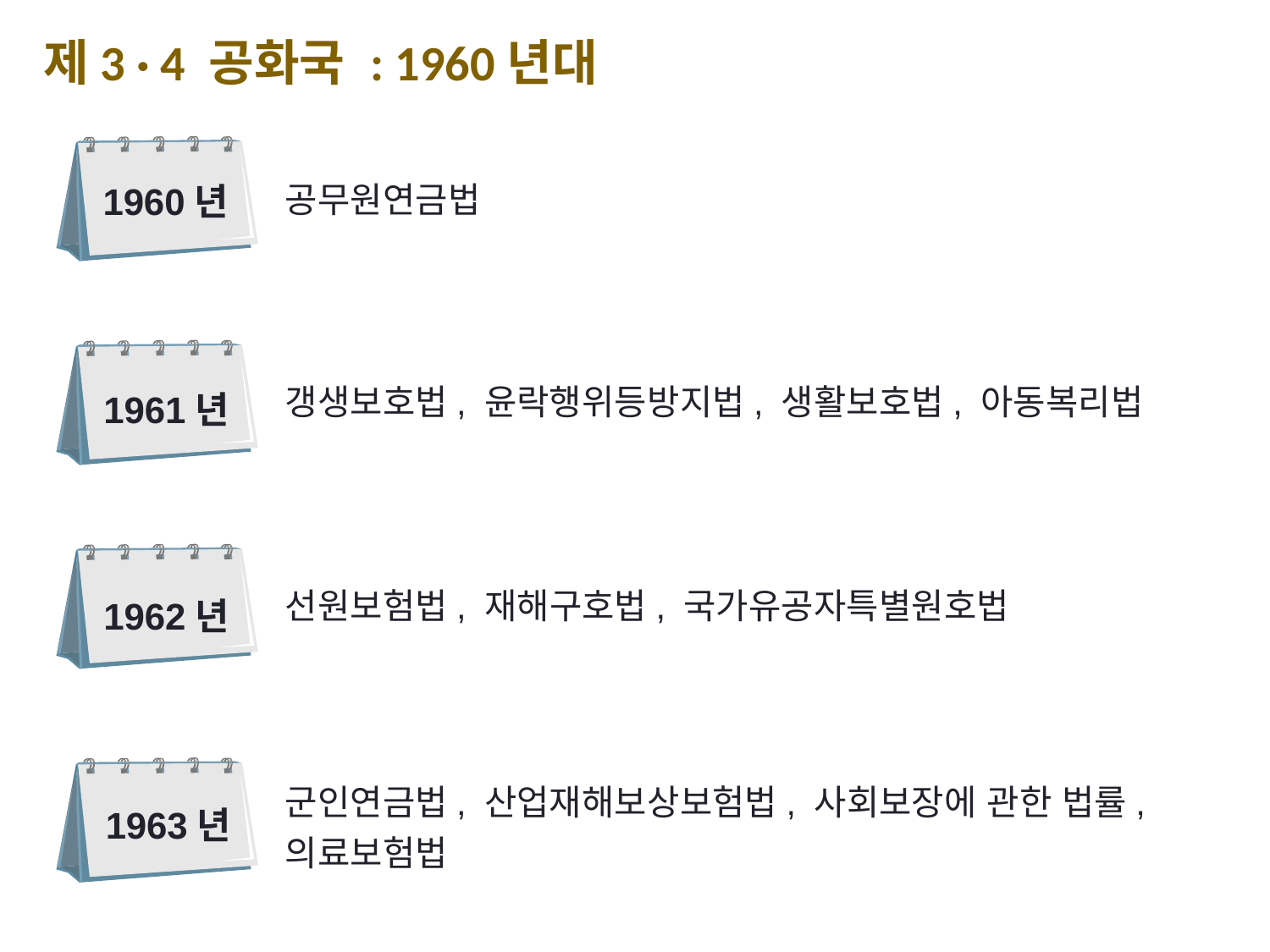

제3 · 4 공화국 : 1960년대

1960년
공무원연금법

1961년
갱생보호법, 윤락행위등방지법, 생활보호법, 아동복리법

1962년
선원보험법, 재해구호법, 국가유공자특별원호법

1963년
군인연금법, 산업재해보상보험법, 사회보장에 관한 법률,   의료보험법